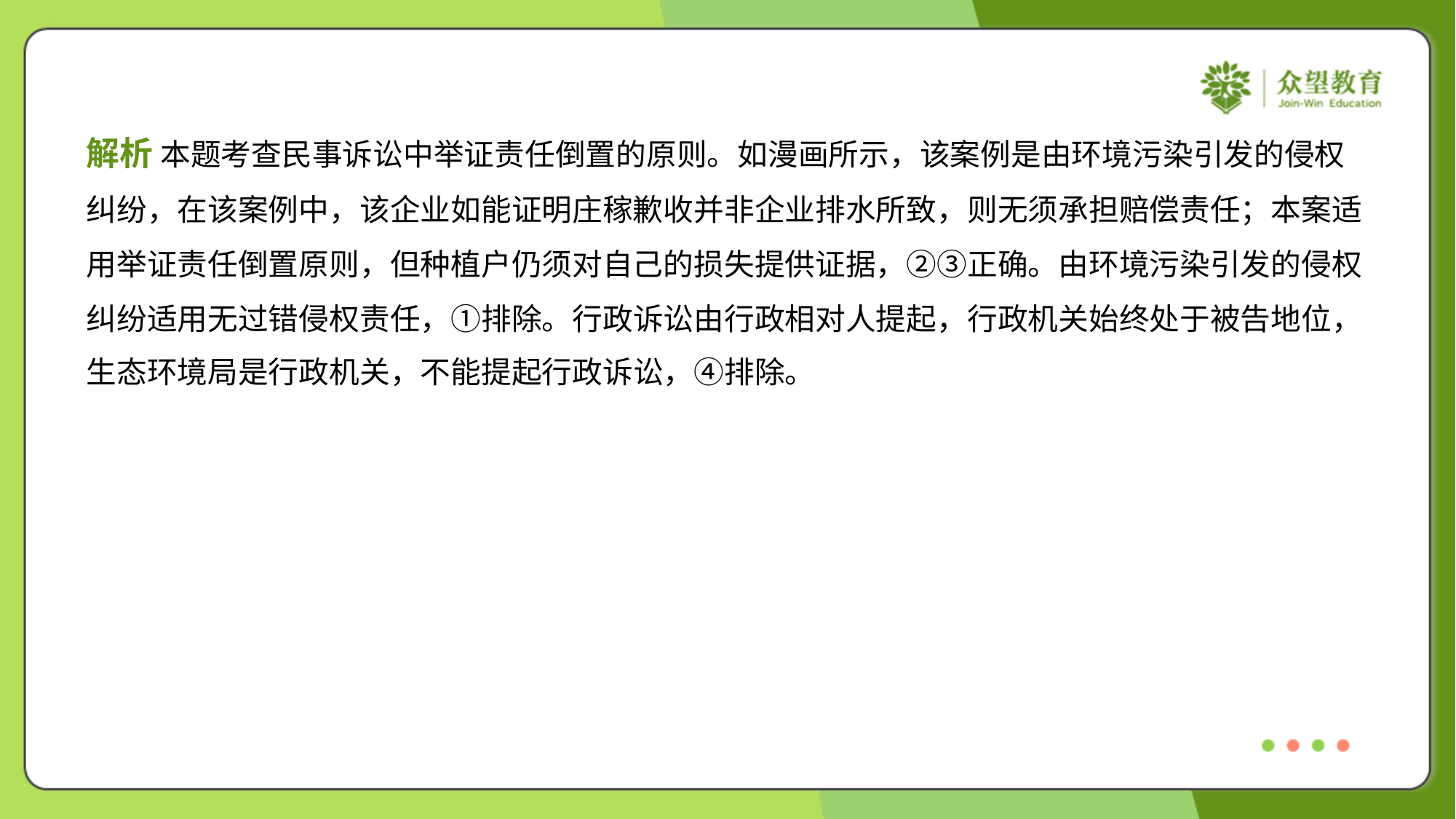

解析 本题考查民事诉讼中举证责任倒置的原则。如漫画所示，该案例是由环境污染引发的侵权
纠纷，在该案例中，该企业如能证明庄稼歉收并非企业排水所致，则无须承担赔偿责任；本案适
用举证责任倒置原则，但种植户仍须对自己的损失提供证据，②③正确。由环境污染引发的侵权
纠纷适用无过错侵权责任，①排除。行政诉讼由行政相对人提起，行政机关始终处于被告地位，
生态环境局是行政机关，不能提起行政诉讼，④排除。